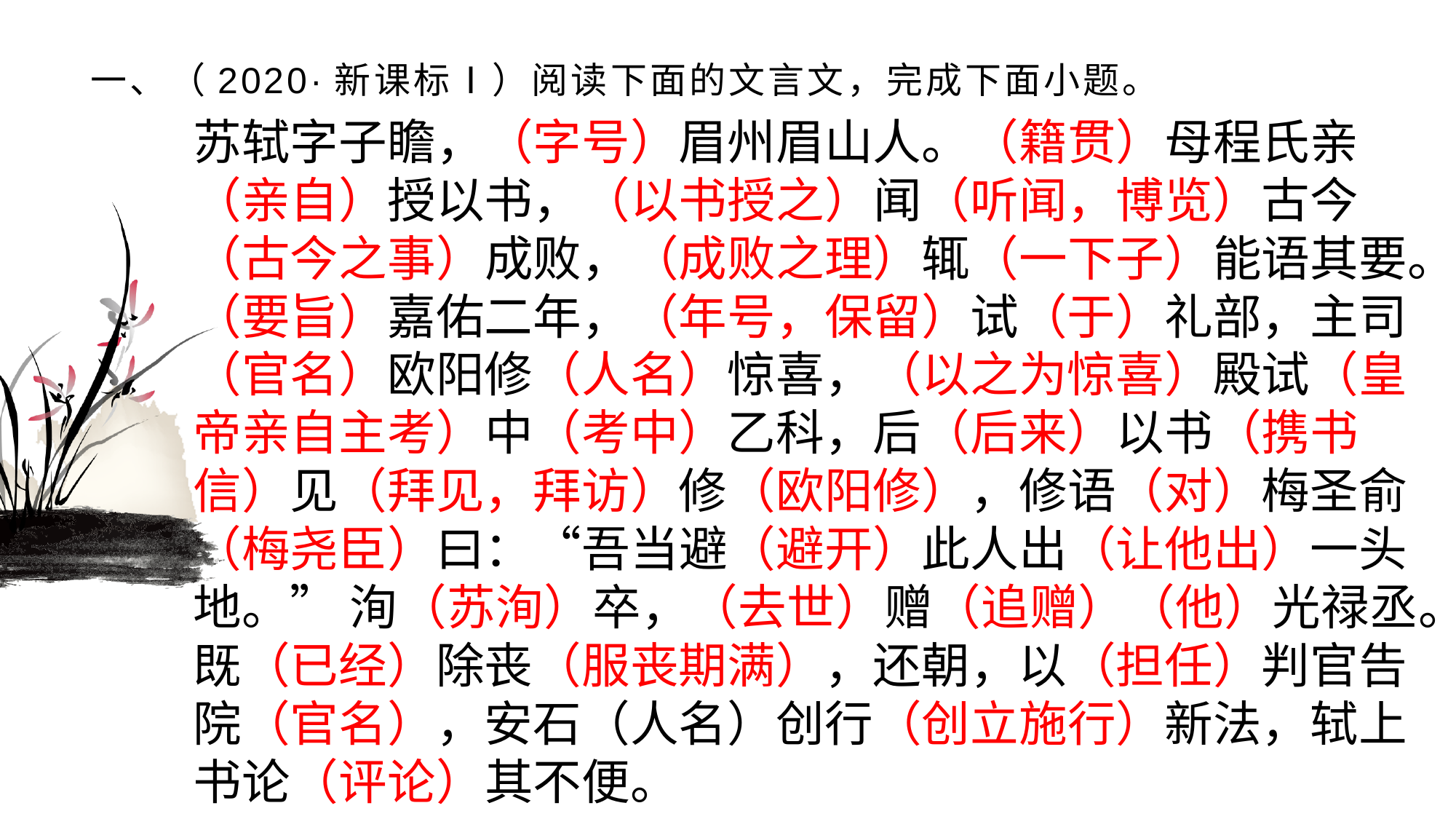

# 一、（2020·新课标Ⅰ）阅读下面的文言文，完成下面小题。
苏轼字子瞻，（字号）眉州眉山人。（籍贯）母程氏亲（亲自）授以书，（以书授之）闻（听闻，博览）古今（古今之事）成败，（成败之理）辄（一下子）能语其要。（要旨）嘉佑二年，（年号，保留）试（于）礼部，主司（官名）欧阳修（人名）惊喜，（以之为惊喜）殿试（皇帝亲自主考）中（考中）乙科，后（后来）以书（携书信）见（拜见，拜访）修（欧阳修），修语（对）梅圣俞（梅尧臣）曰：“吾当避（避开）此人出（让他出）一头地。” 洵（苏洵）卒，（去世）赠（追赠）（他）光禄丞。既（已经）除丧（服丧期满），还朝，以（担任）判官告院（官名），安石（人名）创行（创立施行）新法，轼上书论（评论）其不便。